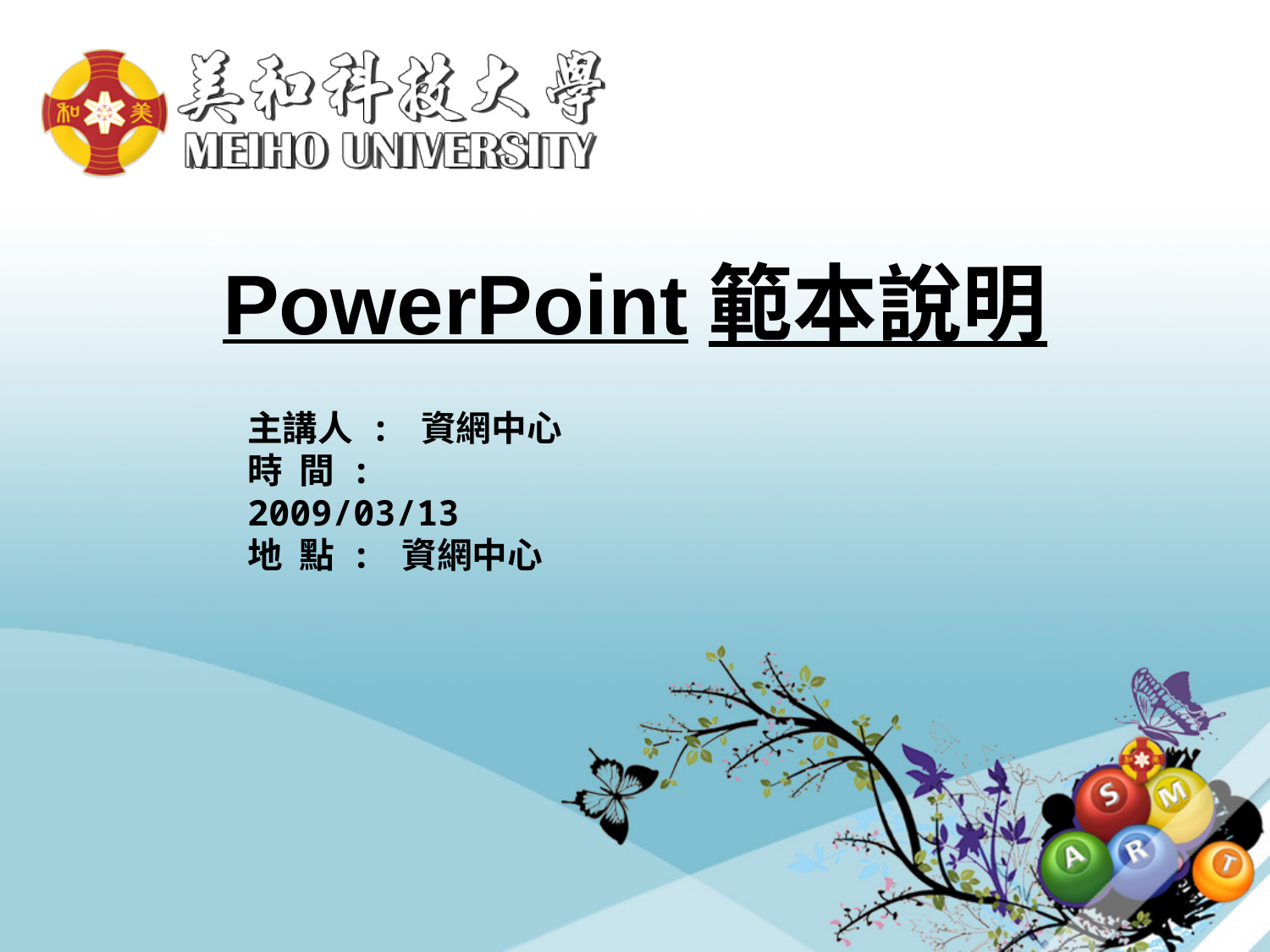

# PowerPoint範本說明
主講人 : 資網中心
時  間 : 2009/03/13
地  點 : 資網中心